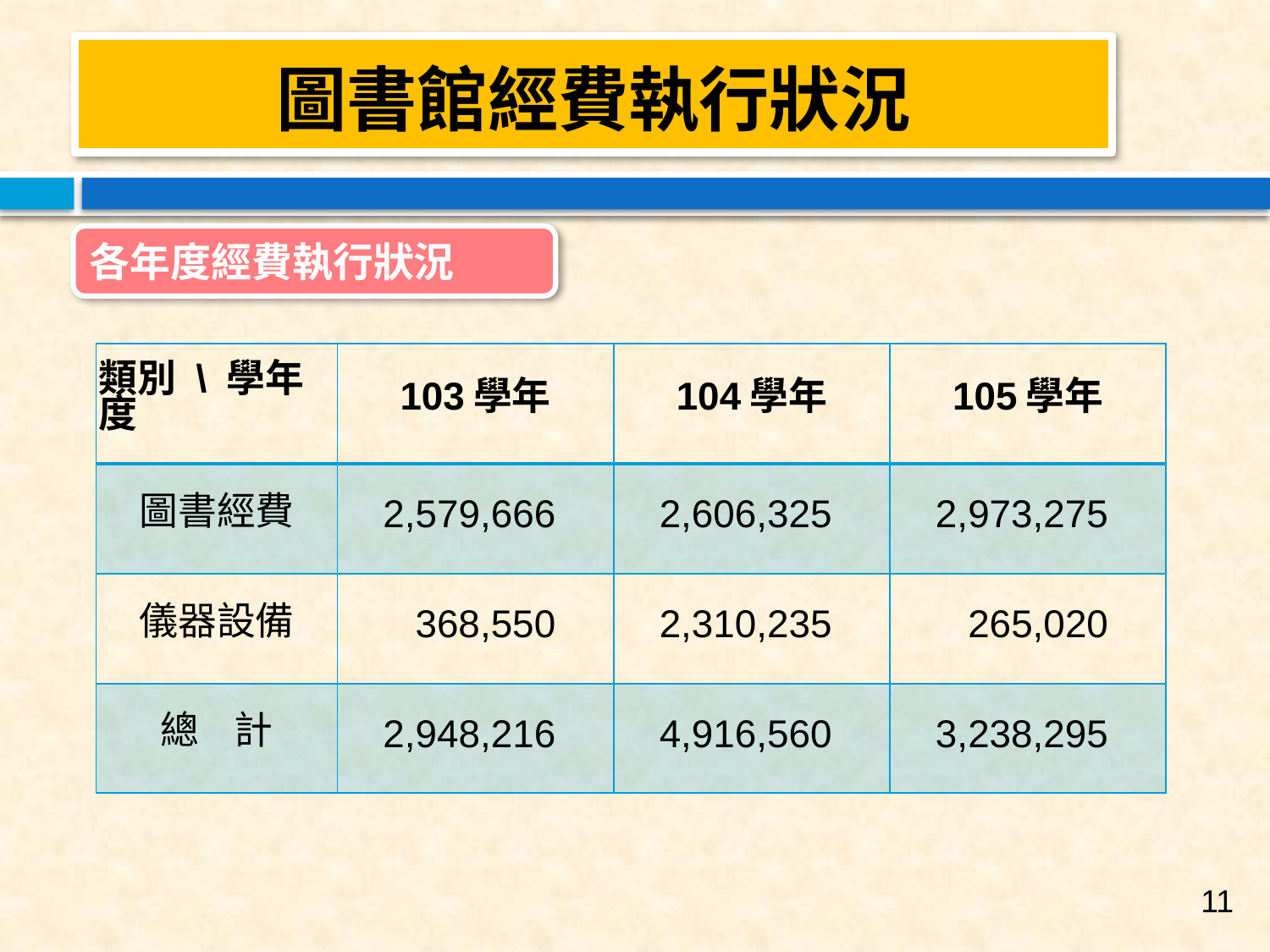

圖書館經費執行狀況
各年度經費執行狀況
| 類別 \ 學年度 | 103學年 | 104學年 | 105學年 |
| --- | --- | --- | --- |
| 圖書經費 | 2,579,666 | 2,606,325 | 2,973,275 |
| 儀器設備 | 368,550 | 2,310,235 | 265,020 |
| 總 計 | 2,948,216 | 4,916,560 | 3,238,295 |
11